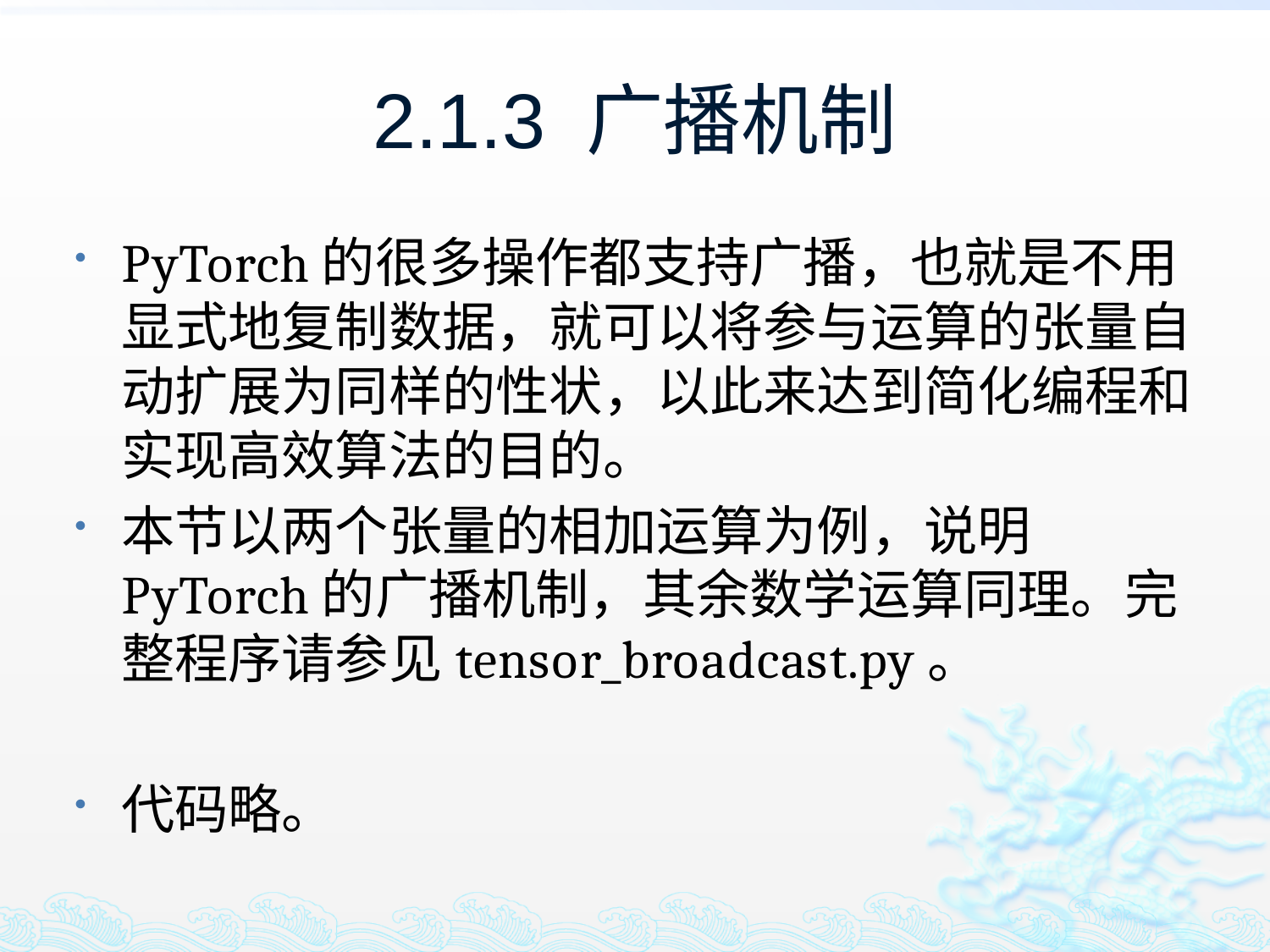

# 2.1.3 广播机制
PyTorch的很多操作都支持广播，也就是不用显式地复制数据，就可以将参与运算的张量自动扩展为同样的性状，以此来达到简化编程和实现高效算法的目的。
本节以两个张量的相加运算为例，说明PyTorch的广播机制，其余数学运算同理。完整程序请参见tensor_broadcast.py。

代码略。